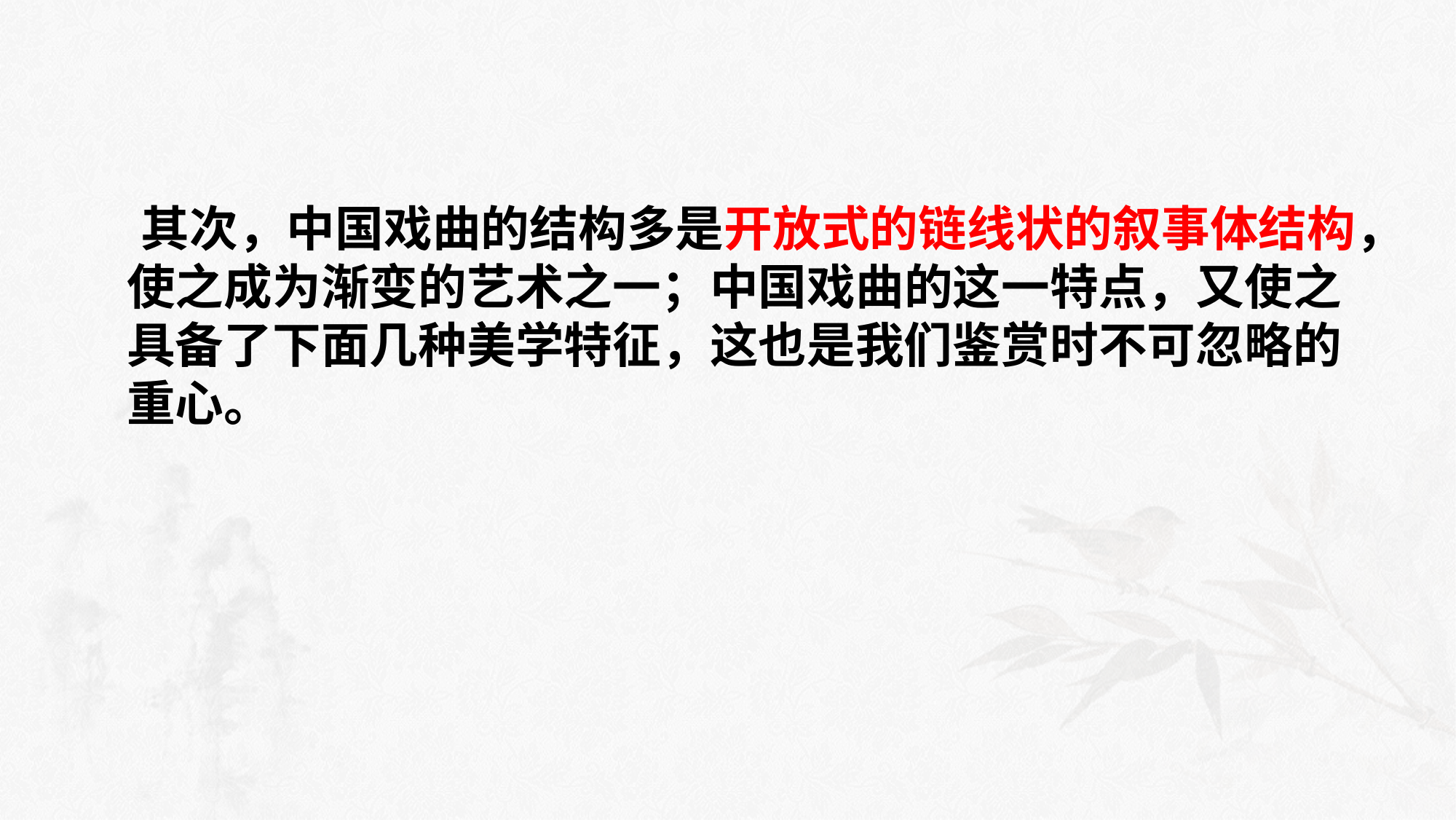

#
    其次，中国戏曲的结构多是开放式的链线状的叙事体结构，使之成为渐变的艺术之一；中国戏曲的这一特点，又使之具备了下面几种美学特征，这也是我们鉴赏时不可忽略的重心。